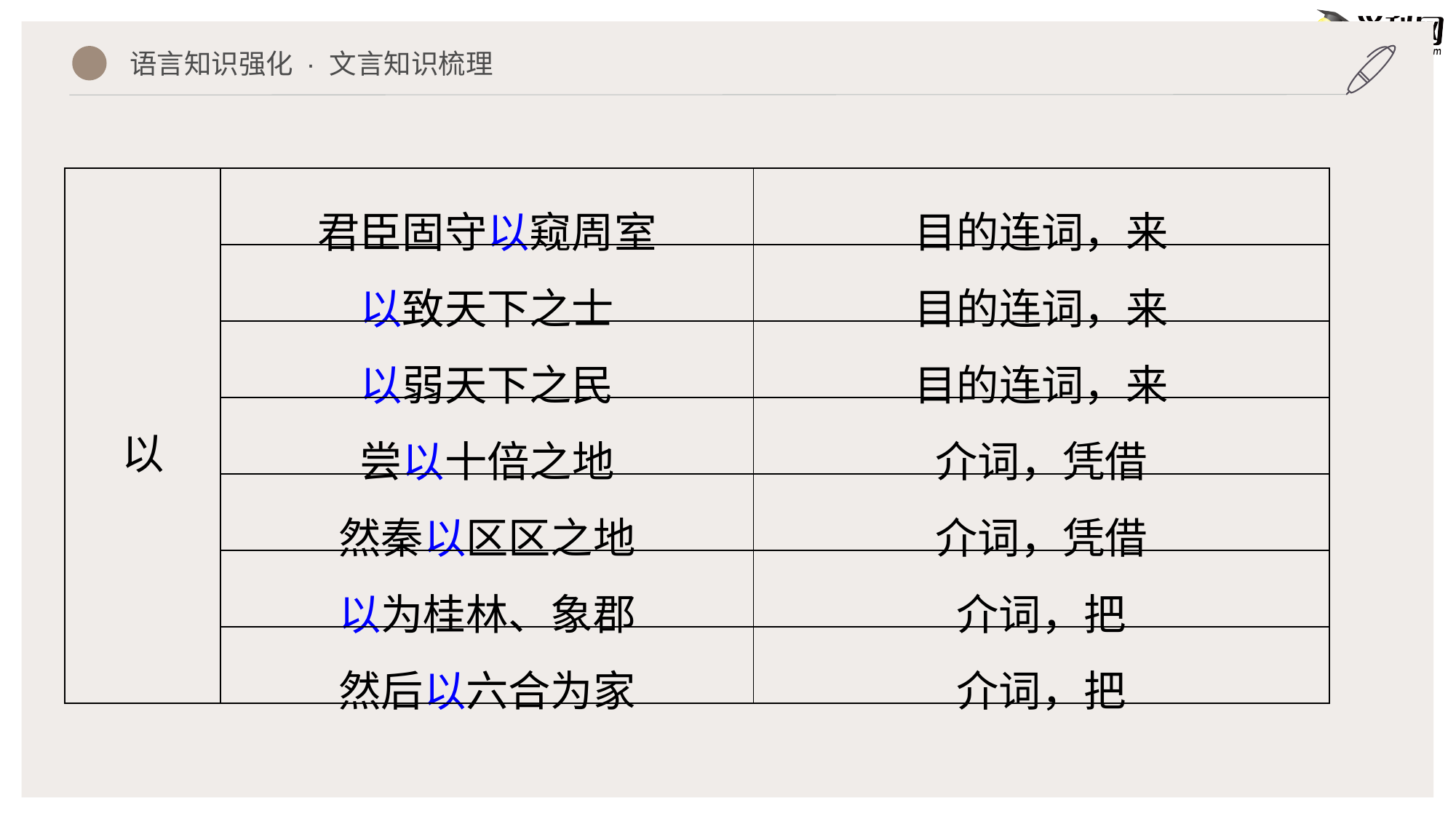

语言知识强化 · 文言知识梳理

| 以 | 君臣固守以窥周室 | 目的连词，来 |
| --- | --- | --- |
|  | 以致天下之士 | 目的连词，来 |
|  | 以弱天下之民 | 目的连词，来 |
|  | 尝以十倍之地 | 介词，凭借 |
|  | 然秦以区区之地 | 介词，凭借 |
|  | 以为桂林、象郡 | 介词，把 |
|  | 然后以六合为家 | 介词，把 |